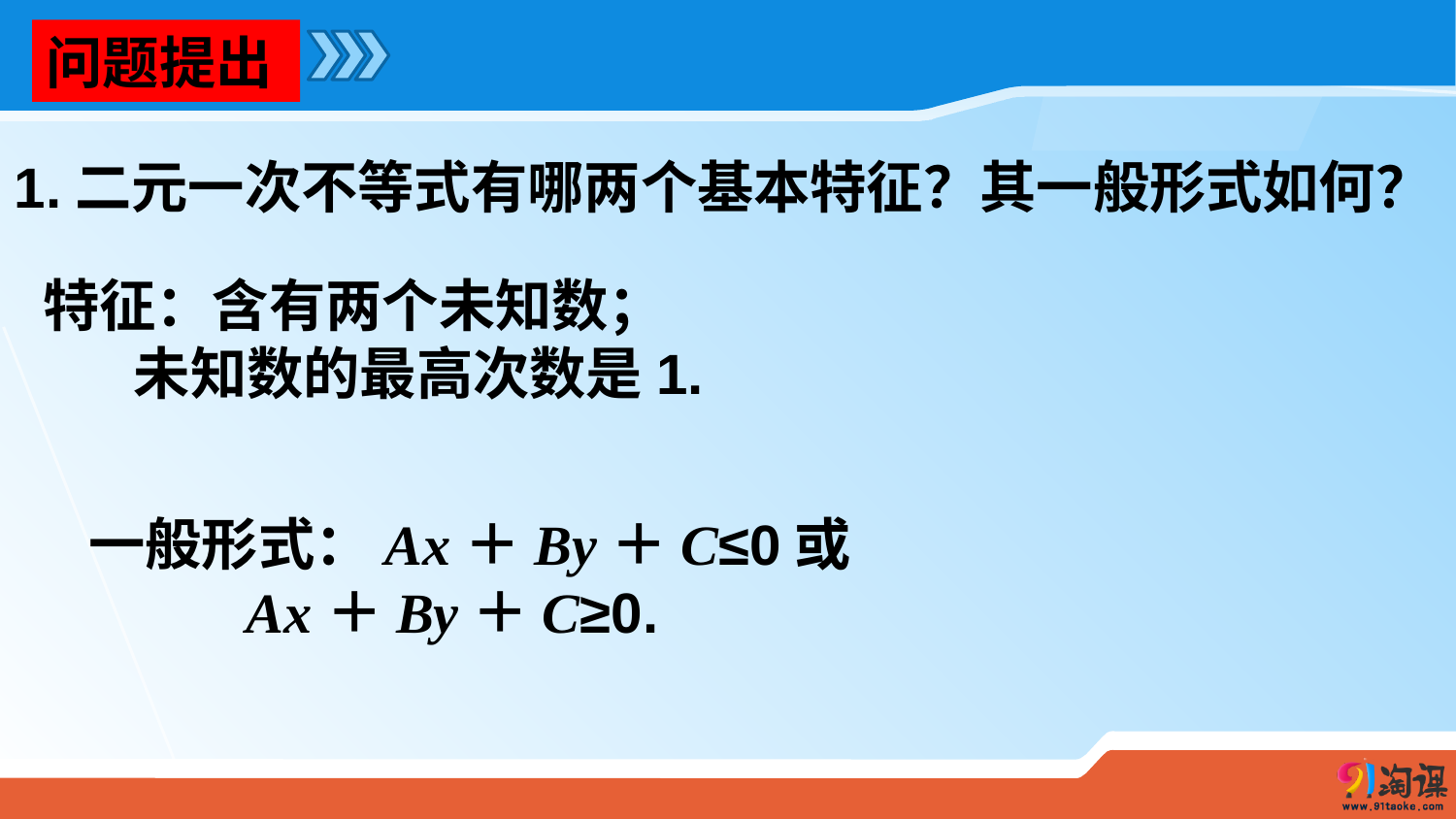

问题提出
1.二元一次不等式有哪两个基本特征？其一般形式如何？
特征：含有两个未知数；
      未知数的最高次数是1.
一般形式：Ax＋By＋C≤0或
          Ax＋By＋C≥0.